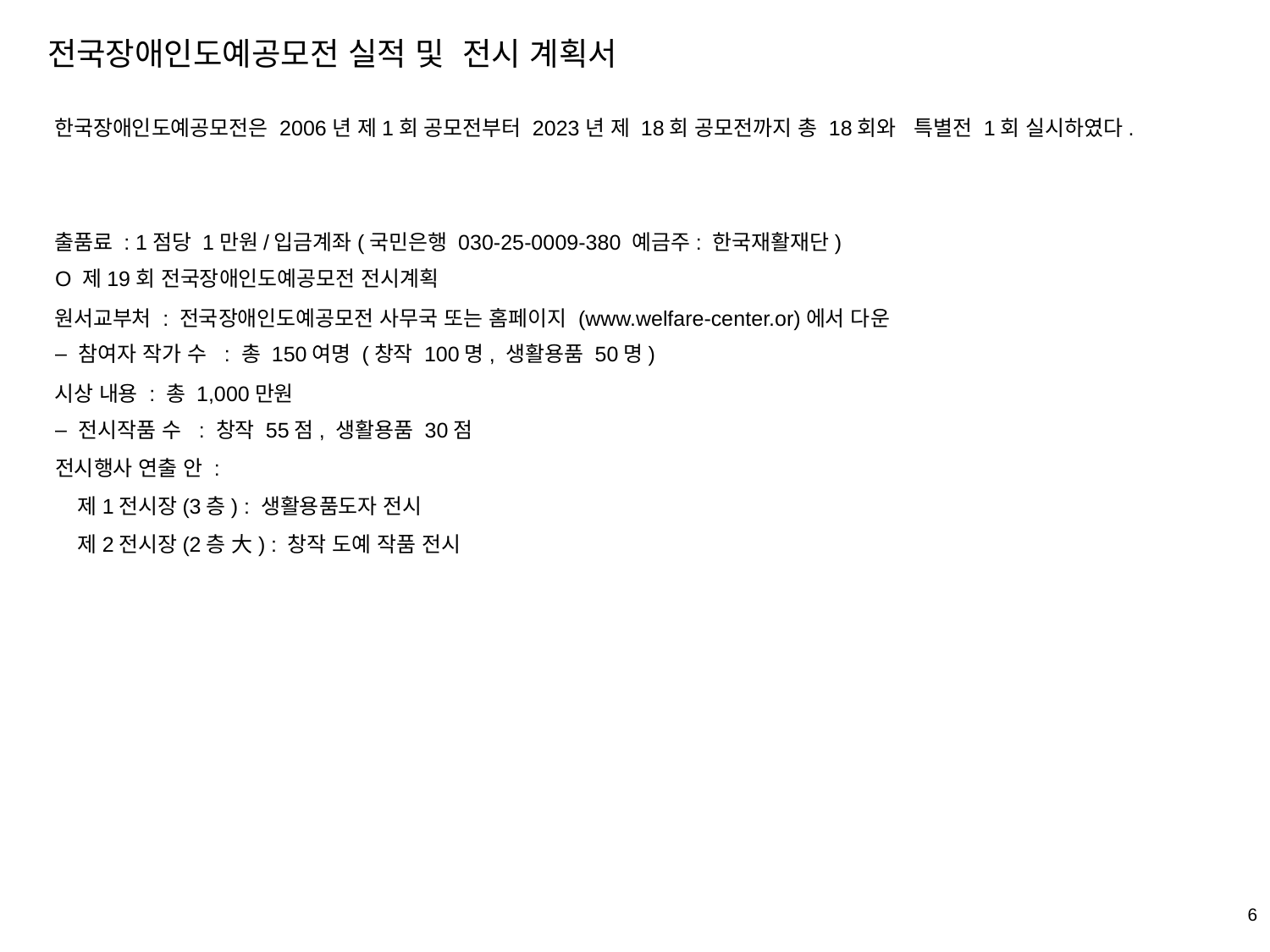

전국장애인도예공모전 실적 및  전시 계획서
한국장애인도예공모전은 2006년 제1회 공모전부터 2023년 제 18회 공모전까지 총 18회와   특별전 1회 실시하였다.

출품료 : 1점당 1만원/입금계좌(국민은행 030-25-0009-380 예금주: 한국재활재단)

원서교부처 : 전국장애인도예공모전 사무국 또는 홈페이지 (www.welfare-center.or)에서 다운

시상 내용 : 총 1,000만원
O 제19회 전국장애인도예공모전 전시계획

참여자 작가 수  : 총 150여명 (창작 100명, 생활용품 50명)

전시작품 수  : 창작 55점, 생활용품 30점
전시행사 연출 안 :
   제1전시장(3층) : 생활용품도자 전시
   제2전시장(2층 大) : 창작 도예 작품 전시
6